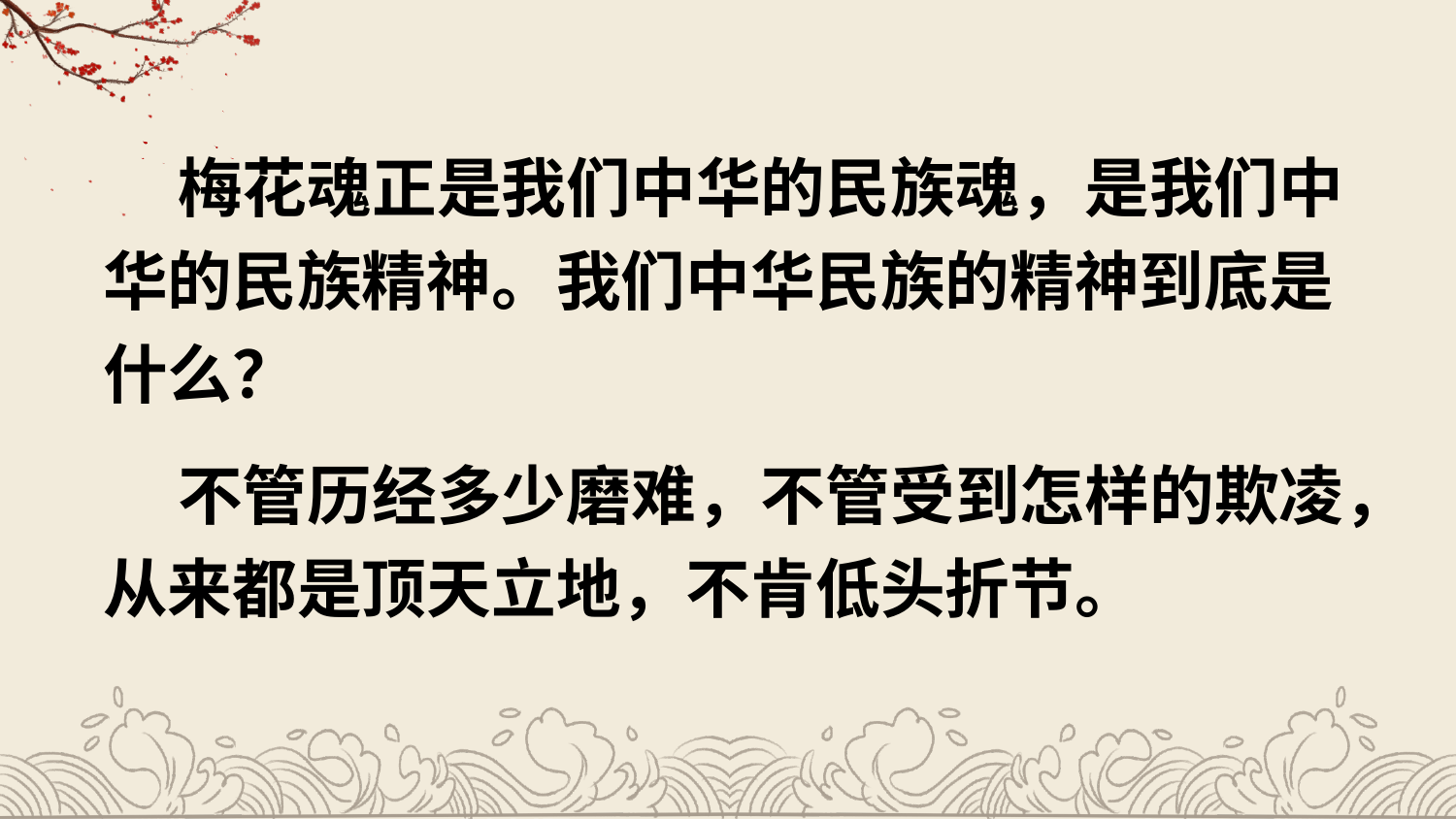

梅花魂正是我们中华的民族魂，是我们中华的民族精神。我们中华民族的精神到底是什么？
    不管历经多少磨难，不管受到怎样的欺凌，从来都是顶天立地，不肯低头折节。